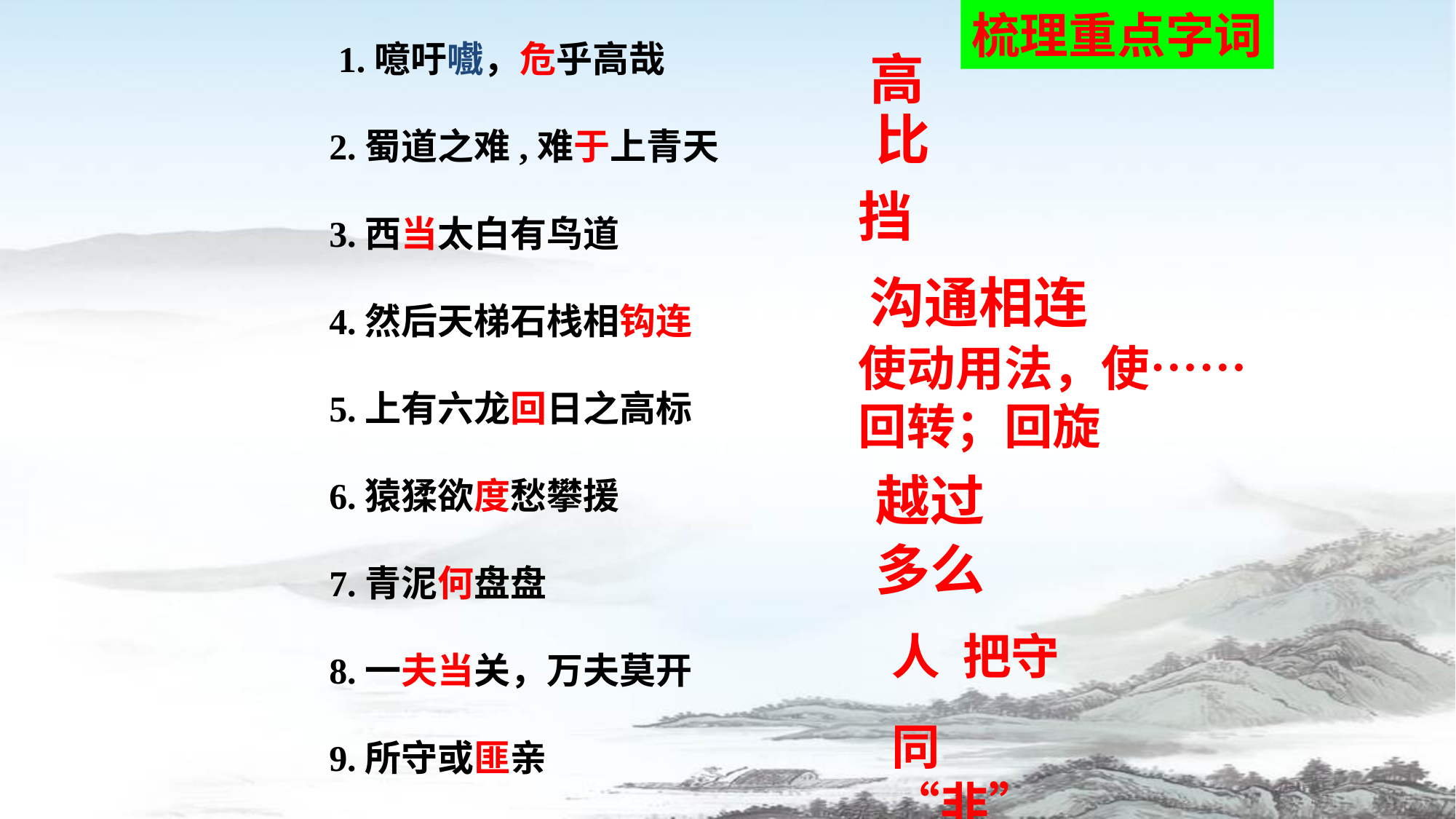

梳理重点字词
 1.噫吁嚱，危乎高哉
2.蜀道之难,难于上青天
3.西当太白有鸟道

4.然后天梯石栈相钩连
5.上有六龙回日之高标

6.猿猱欲度愁攀援

7.青泥何盘盘

8.一夫当关，万夫莫开

9.所守或匪亲

高
比
挡
沟通相连
使动用法，使……回转；回旋
越过
多么
人  把守
同“非”